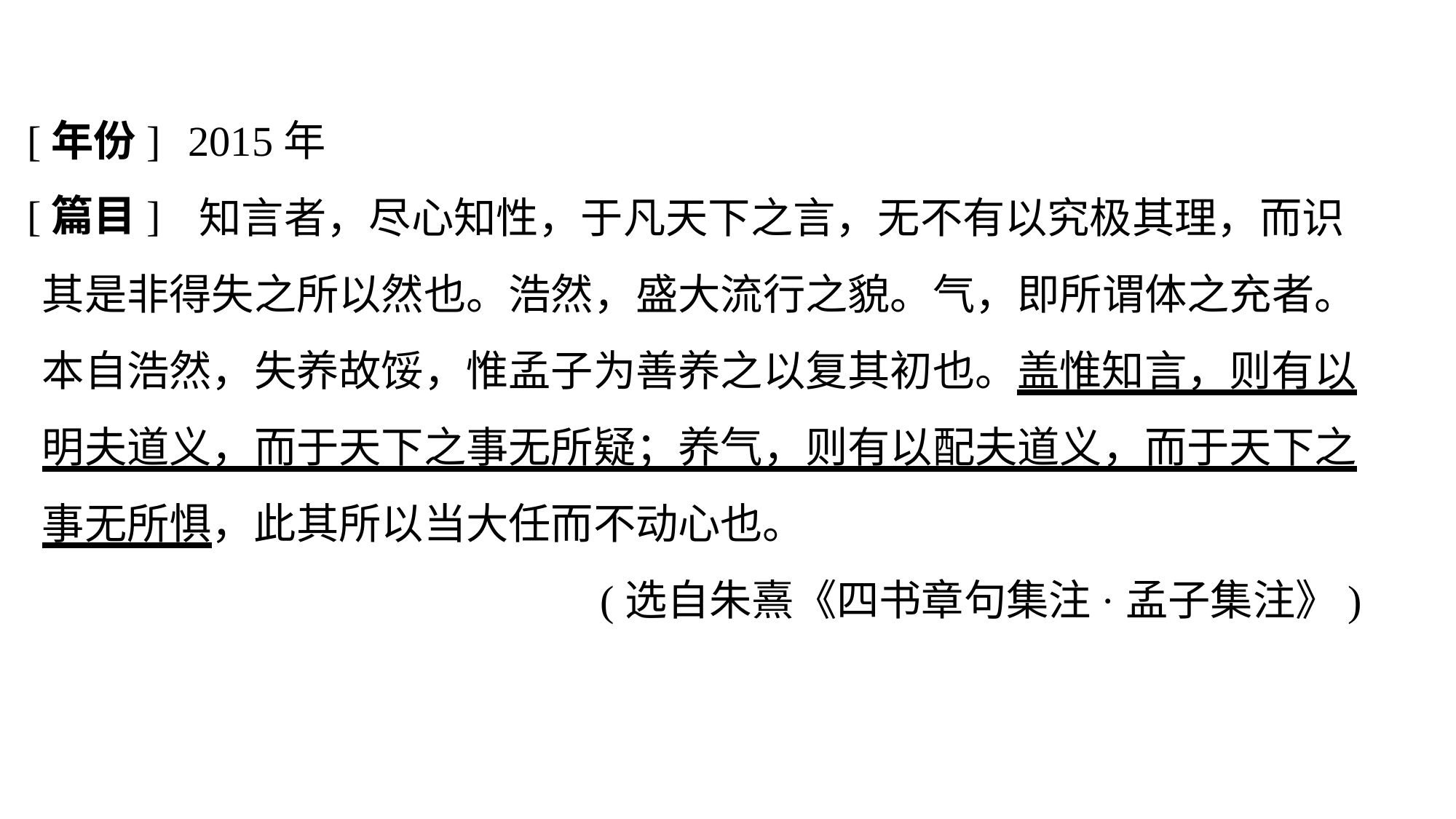

[年份]
2015年
[篇目]
	    知言者，尽心知性，于凡天下之言，无不有以究极其理，而识其是非得失之所以然也。浩然，盛大流行之貌。气，即所谓体之充者。本自浩然，失养故馁，惟孟子为善养之以复其初也。盖惟知言，则有以明夫道义，而于天下之事无所疑；养气，则有以配夫道义，而于天下之事无所惧，此其所以当大任而不动心也。
(选自朱熹《四书章句集注·孟子集注》)